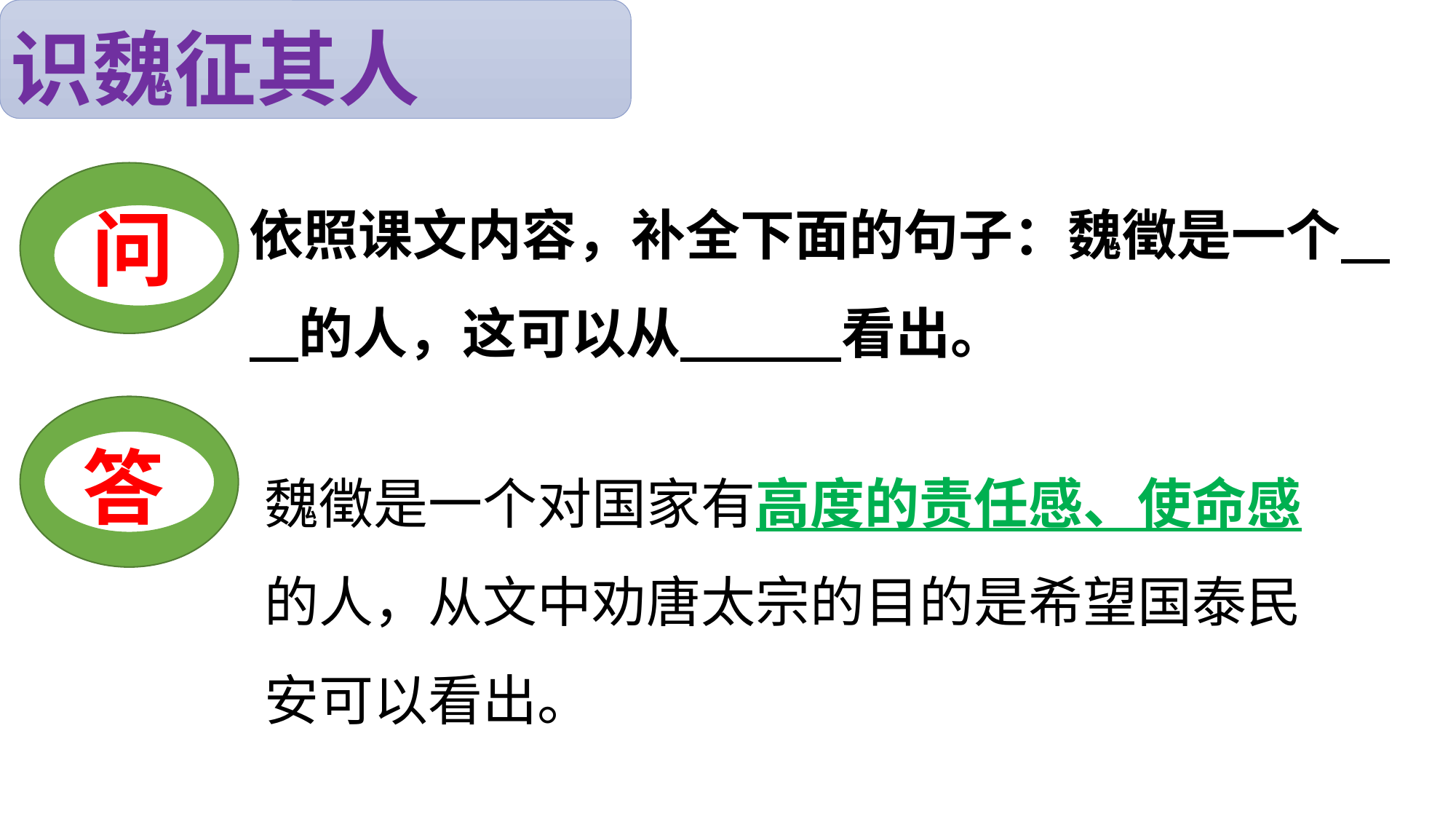

识魏征其人

依照课文内容，补全下面的句子：魏徵是一个         的人，这可以从             看出。
问

答
魏徵是一个对国家有高度的责任感、使命感的人，从文中劝唐太宗的目的是希望国泰民安可以看出。
答